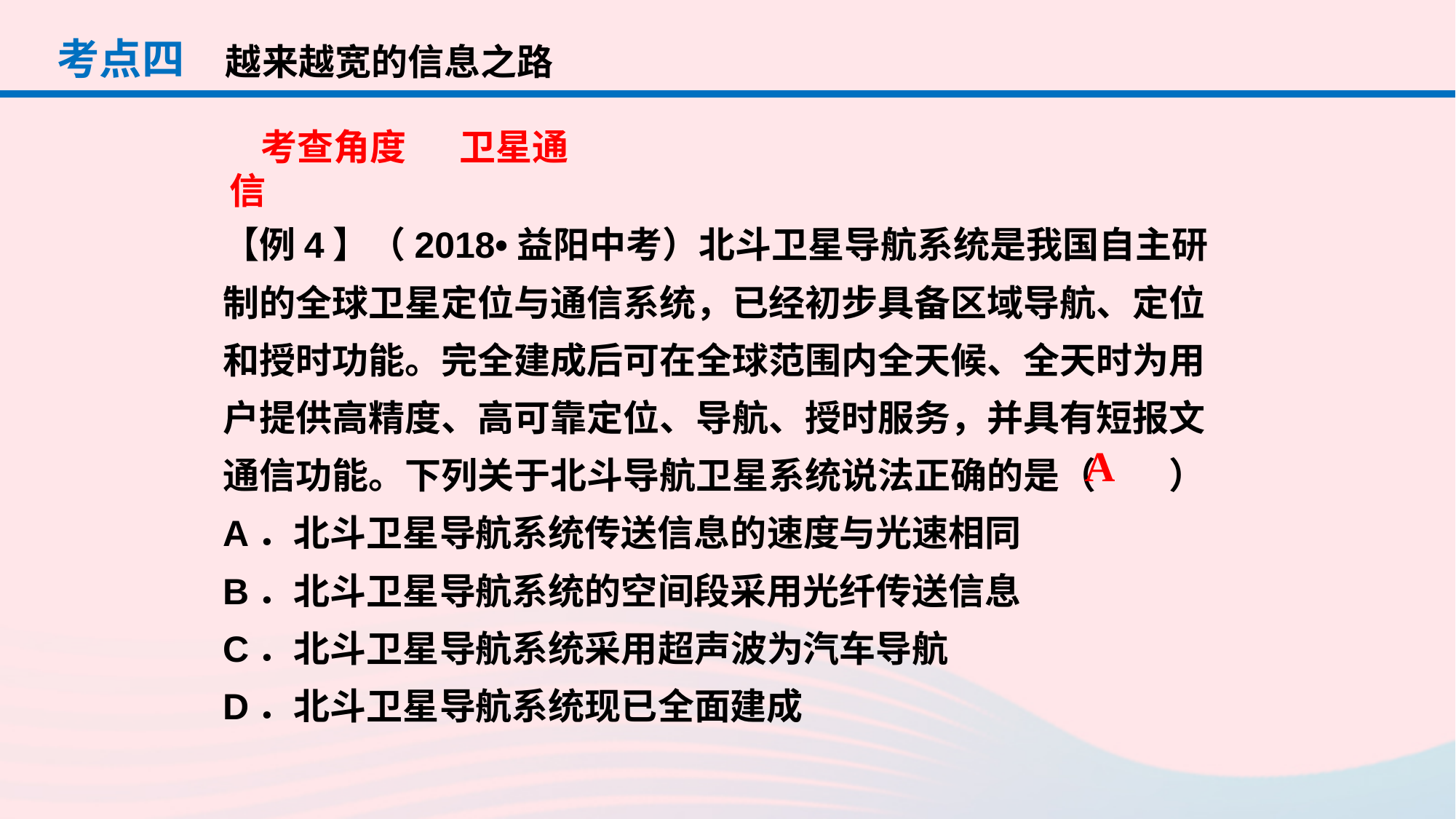

考点四
越来越宽的信息之路
考查角度  　卫星通信
【例4】（2018•益阳中考）北斗卫星导航系统是我国自主研制的全球卫星定位与通信系统，已经初步具备区域导航、定位和授时功能。完全建成后可在全球范围内全天候、全天时为用户提供高精度、高可靠定位、导航、授时服务，并具有短报文通信功能。下列关于北斗导航卫星系统说法正确的是（　　）
A．北斗卫星导航系统传送信息的速度与光速相同
B．北斗卫星导航系统的空间段采用光纤传送信息
C．北斗卫星导航系统采用超声波为汽车导航
D．北斗卫星导航系统现已全面建成
A